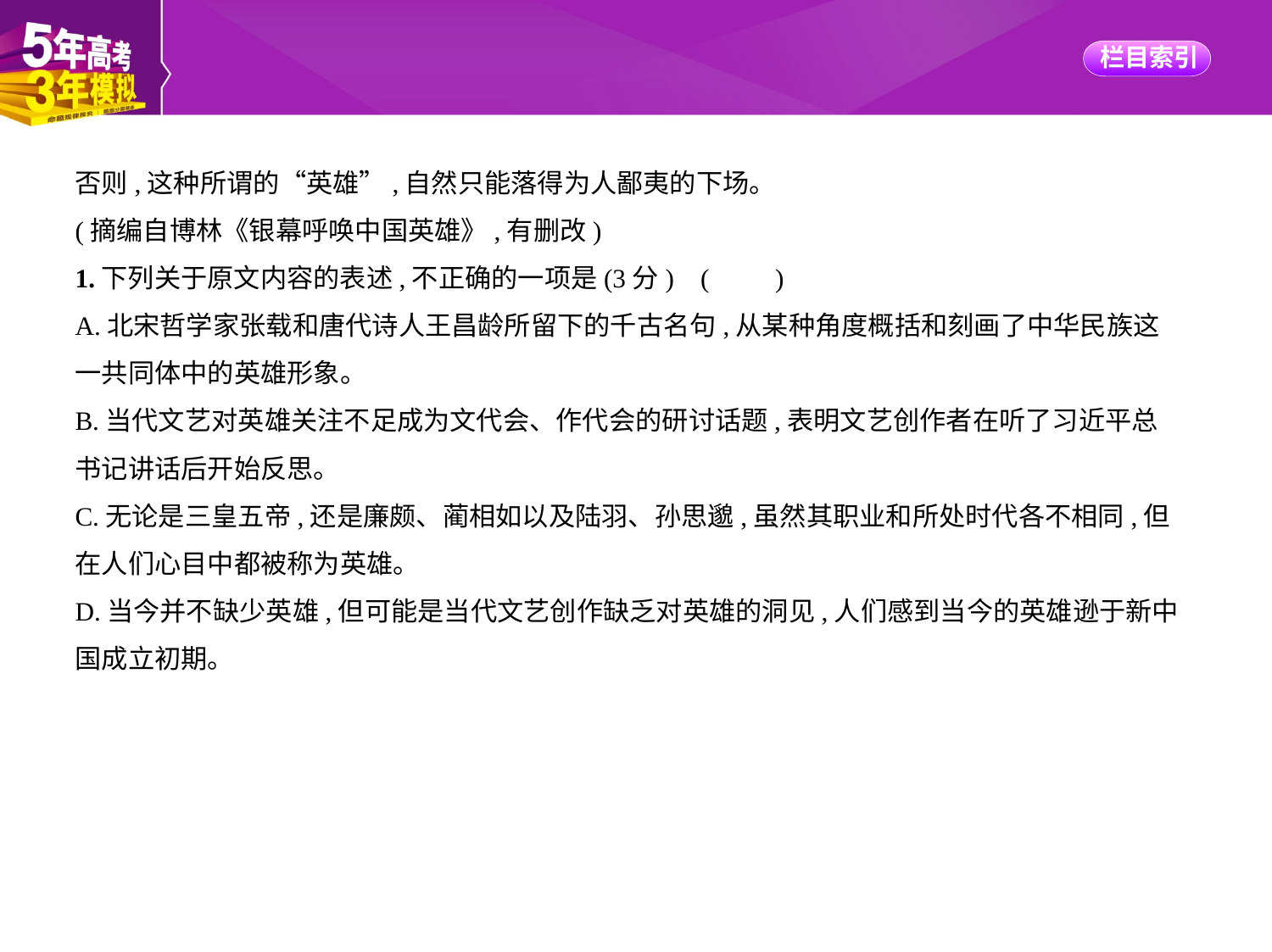

否则,这种所谓的“英雄”,自然只能落得为人鄙夷的下场。
(摘编自博林《银幕呼唤中国英雄》,有删改)
1.下列关于原文内容的表述,不正确的一项是(3分) (　　)
A.北宋哲学家张载和唐代诗人王昌龄所留下的千古名句,从某种角度概括和刻画了中华民族这
一共同体中的英雄形象。
B.当代文艺对英雄关注不足成为文代会、作代会的研讨话题,表明文艺创作者在听了习近平总
书记讲话后开始反思。
C.无论是三皇五帝,还是廉颇、蔺相如以及陆羽、孙思邈,虽然其职业和所处时代各不相同,但
在人们心目中都被称为英雄。
D.当今并不缺少英雄,但可能是当代文艺创作缺乏对英雄的洞见,人们感到当今的英雄逊于新中
国成立初期。